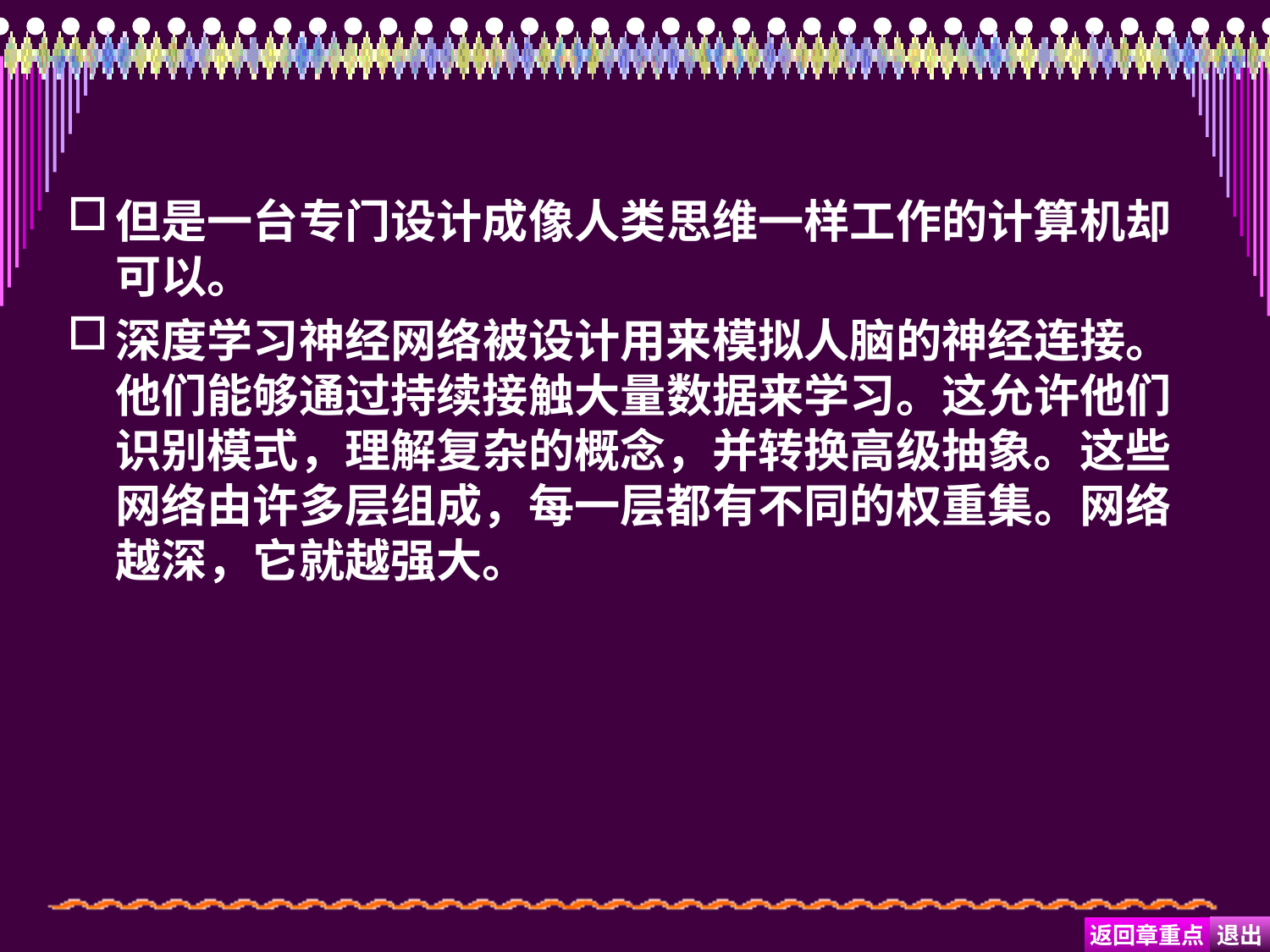

#
但是一台专门设计成像人类思维一样工作的计算机却可以。
深度学习神经网络被设计用来模拟人脑的神经连接。他们能够通过持续接触大量数据来学习。这允许他们识别模式，理解复杂的概念，并转换高级抽象。这些网络由许多层组成，每一层都有不同的权重集。网络越深，它就越强大。